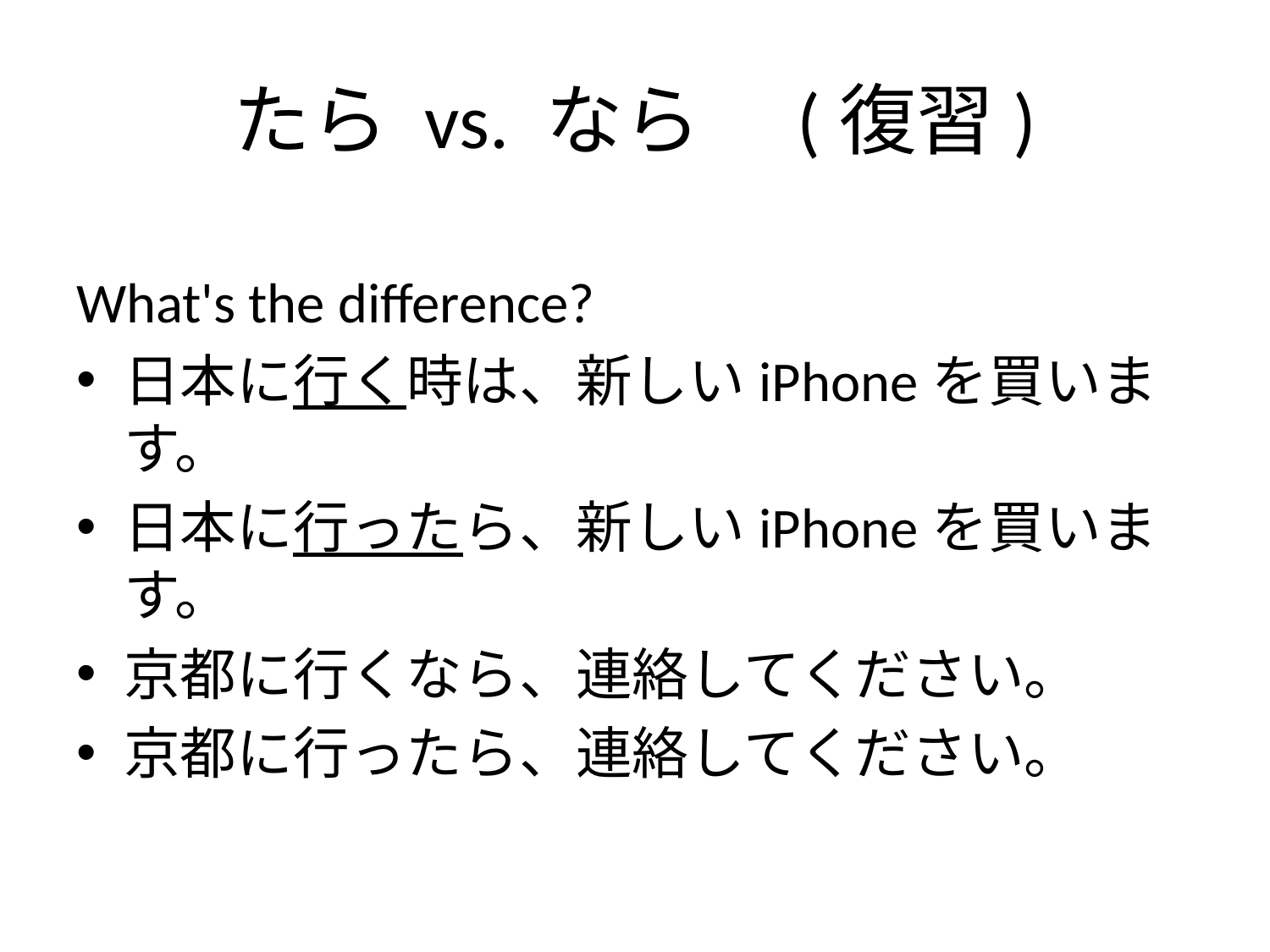

# たら vs. なら　(復習)

What's the difference?
日本に行く時は、新しいiPhoneを買います。
日本に行ったら、新しいiPhoneを買います。
京都に行くなら、連絡してください。
京都に行ったら、連絡してください。